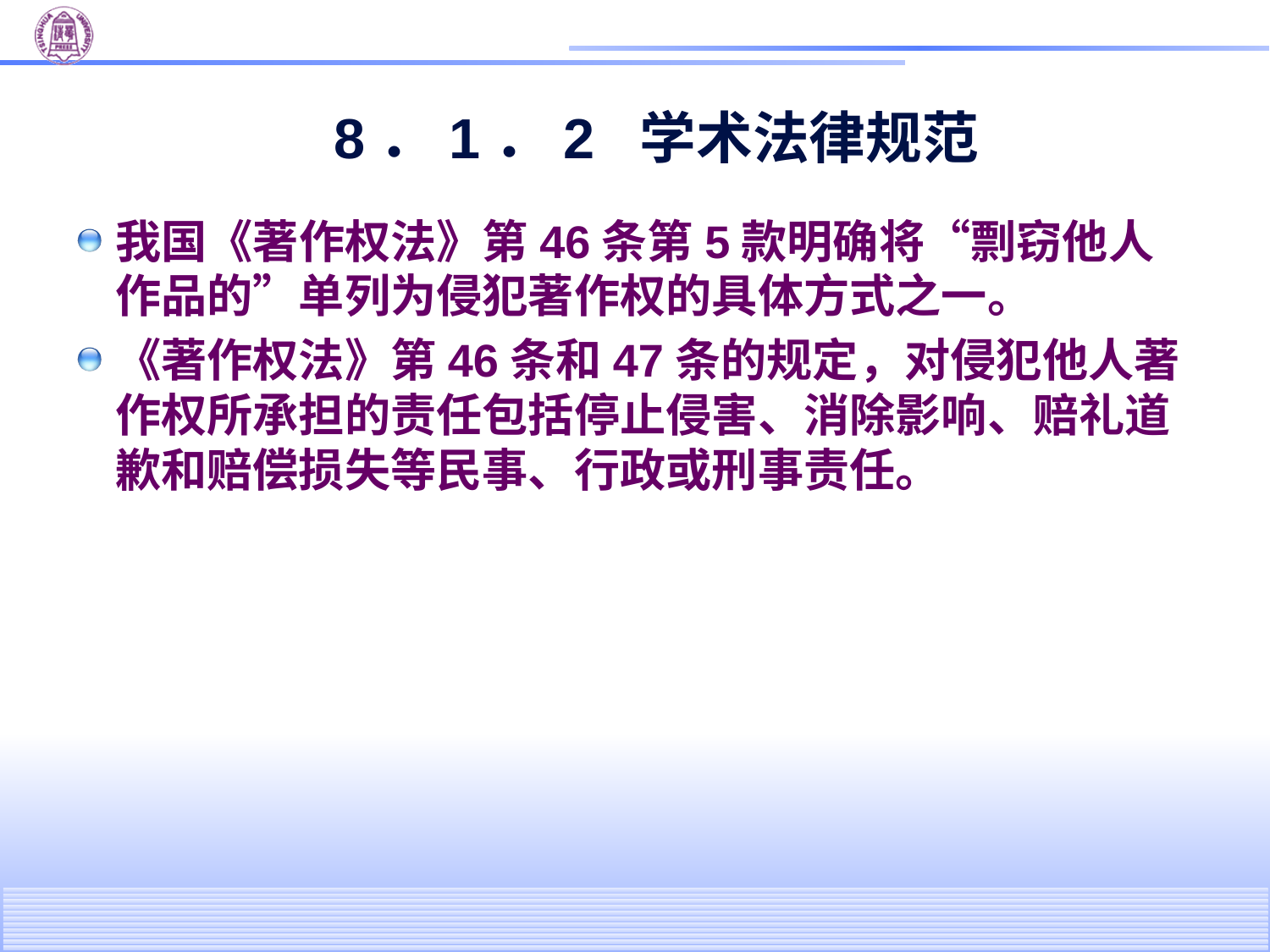

# 8．1．2  学术法律规范
我国《著作权法》第46条第5款明确将“剽窃他人作品的”单列为侵犯著作权的具体方式之一。
《著作权法》第46条和47条的规定，对侵犯他人著作权所承担的责任包括停止侵害、消除影响、赔礼道歉和赔偿损失等民事、行政或刑事责任。